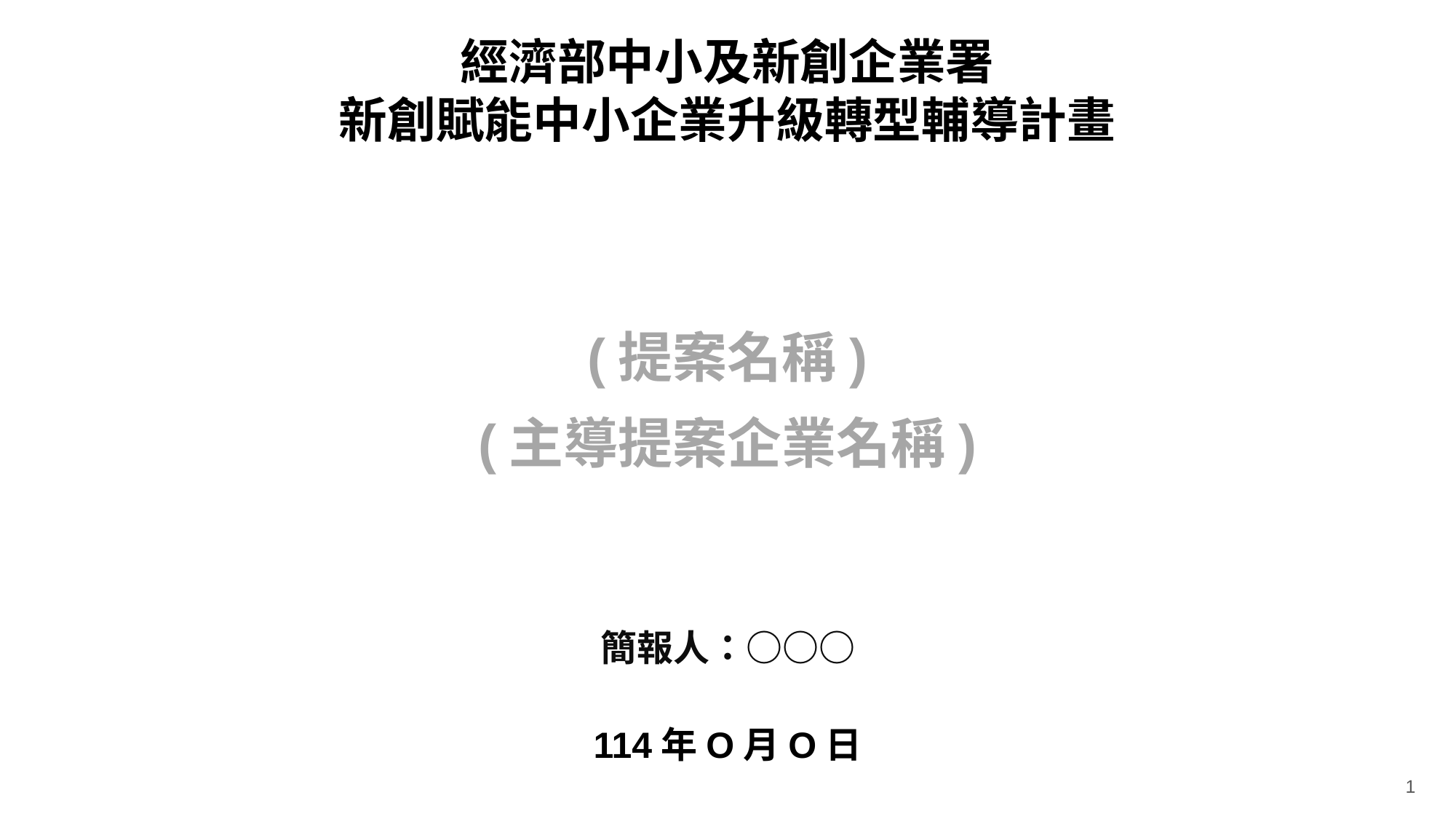

經濟部中小及新創企業署
新創賦能中小企業升級轉型輔導計畫

(提案名稱)
(主導提案企業名稱)

簡報人：○○○

114年O月O日
1